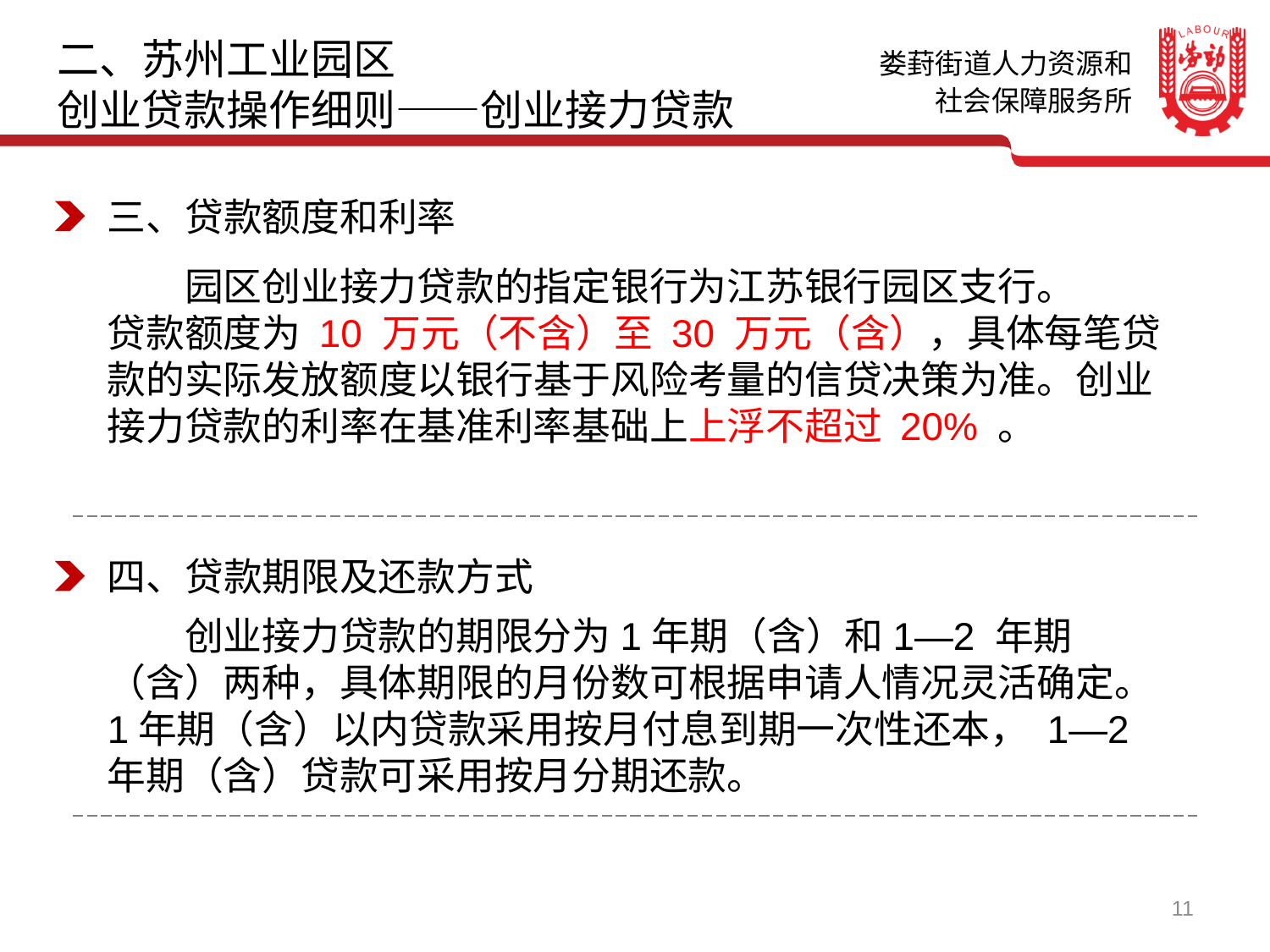

二、苏州工业园区
创业贷款操作细则——创业接力贷款
三、贷款额度和利率

　　园区创业接力贷款的指定银行为江苏银行园区支行。
贷款额度为 10 万元（不含）至 30 万元（含），具体每笔贷款的实际发放额度以银行基于风险考量的信贷决策为准。创业接力贷款的利率在基准利率基础上上浮不超过 20% 。
四、贷款期限及还款方式

　　创业接力贷款的期限分为1年期（含）和1—2 年期（含）两种，具体期限的月份数可根据申请人情况灵活确定。1年期（含）以内贷款采用按月付息到期一次性还本， 1—2年期（含）贷款可采用按月分期还款。
11